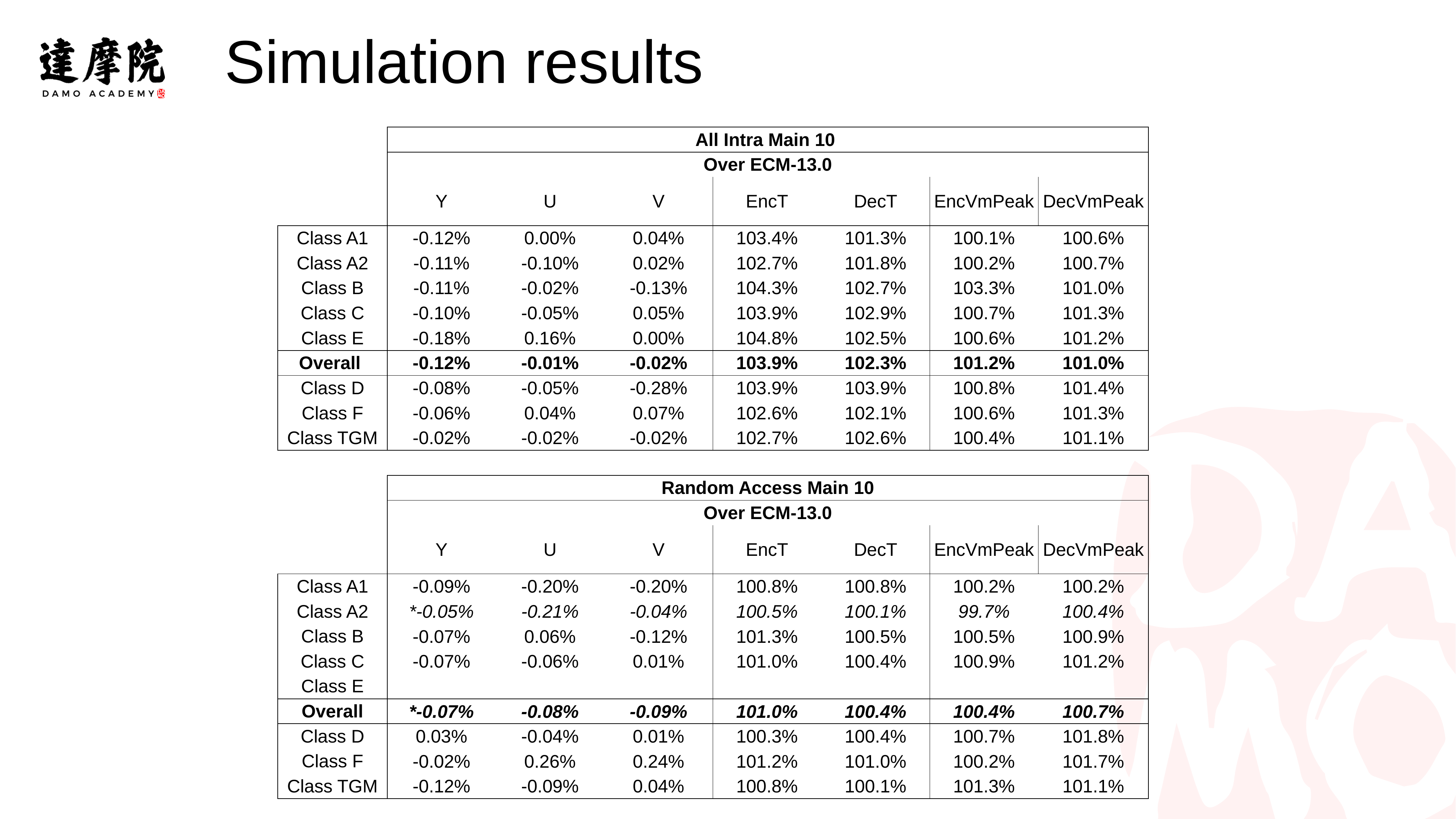

Simulation results
实验室名称
|  | All Intra Main 10 |  |  |  |  |  |  |
| --- | --- | --- | --- | --- | --- | --- | --- |
|  | Over ECM-13.0 |  |  |  |  |  |  |
|  | Y | U | V | EncT | DecT | EncVmPeak | DecVmPeak |
| Class A1 | -0.12% | 0.00% | 0.04% | 103.4% | 101.3% | 100.1% | 100.6% |
| Class A2 | -0.11% | -0.10% | 0.02% | 102.7% | 101.8% | 100.2% | 100.7% |
| Class B | -0.11% | -0.02% | -0.13% | 104.3% | 102.7% | 103.3% | 101.0% |
| Class C | -0.10% | -0.05% | 0.05% | 103.9% | 102.9% | 100.7% | 101.3% |
| Class E | -0.18% | 0.16% | 0.00% | 104.8% | 102.5% | 100.6% | 101.2% |
| Overall | -0.12% | -0.01% | -0.02% | 103.9% | 102.3% | 101.2% | 101.0% |
| Class D | -0.08% | -0.05% | -0.28% | 103.9% | 103.9% | 100.8% | 101.4% |
| Class F | -0.06% | 0.04% | 0.07% | 102.6% | 102.1% | 100.6% | 101.3% |
| Class TGM | -0.02% | -0.02% | -0.02% | 102.7% | 102.6% | 100.4% | 101.1% |
|  |  |  |  |  |  |  |  |
|  | Random Access Main 10 |  |  |  |  |  |  |
|  | Over ECM-13.0 |  |  |  |  |  |  |
|  | Y | U | V | EncT | DecT | EncVmPeak | DecVmPeak |
| Class A1 | -0.09% | -0.20% | -0.20% | 100.8% | 100.8% | 100.2% | 100.2% |
| Class A2 | \*-0.05% | -0.21% | -0.04% | 100.5% | 100.1% | 99.7% | 100.4% |
| Class B | -0.07% | 0.06% | -0.12% | 101.3% | 100.5% | 100.5% | 100.9% |
| Class C | -0.07% | -0.06% | 0.01% | 101.0% | 100.4% | 100.9% | 101.2% |
| Class E |  |  |  |  |  |  |  |
| Overall | \*-0.07% | -0.08% | -0.09% | 101.0% | 100.4% | 100.4% | 100.7% |
| Class D | 0.03% | -0.04% | 0.01% | 100.3% | 100.4% | 100.7% | 101.8% |
| Class F | -0.02% | 0.26% | 0.24% | 101.2% | 101.0% | 100.2% | 101.7% |
| Class TGM | -0.12% | -0.09% | 0.04% | 100.8% | 100.1% | 101.3% | 101.1% |